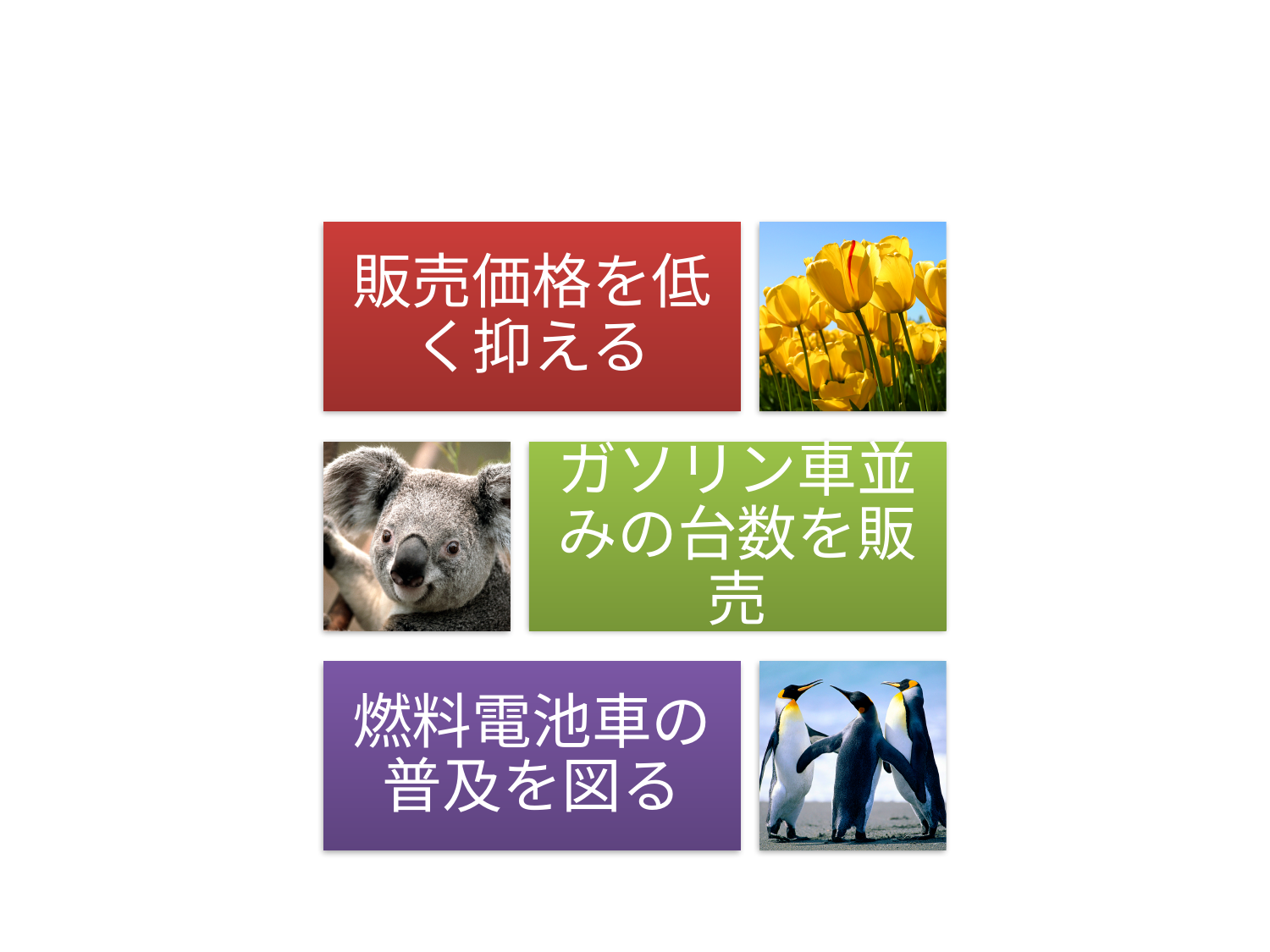

販売価格を低く抑える
ガソリン車並みの台数を販売
燃料電池車の普及を図る